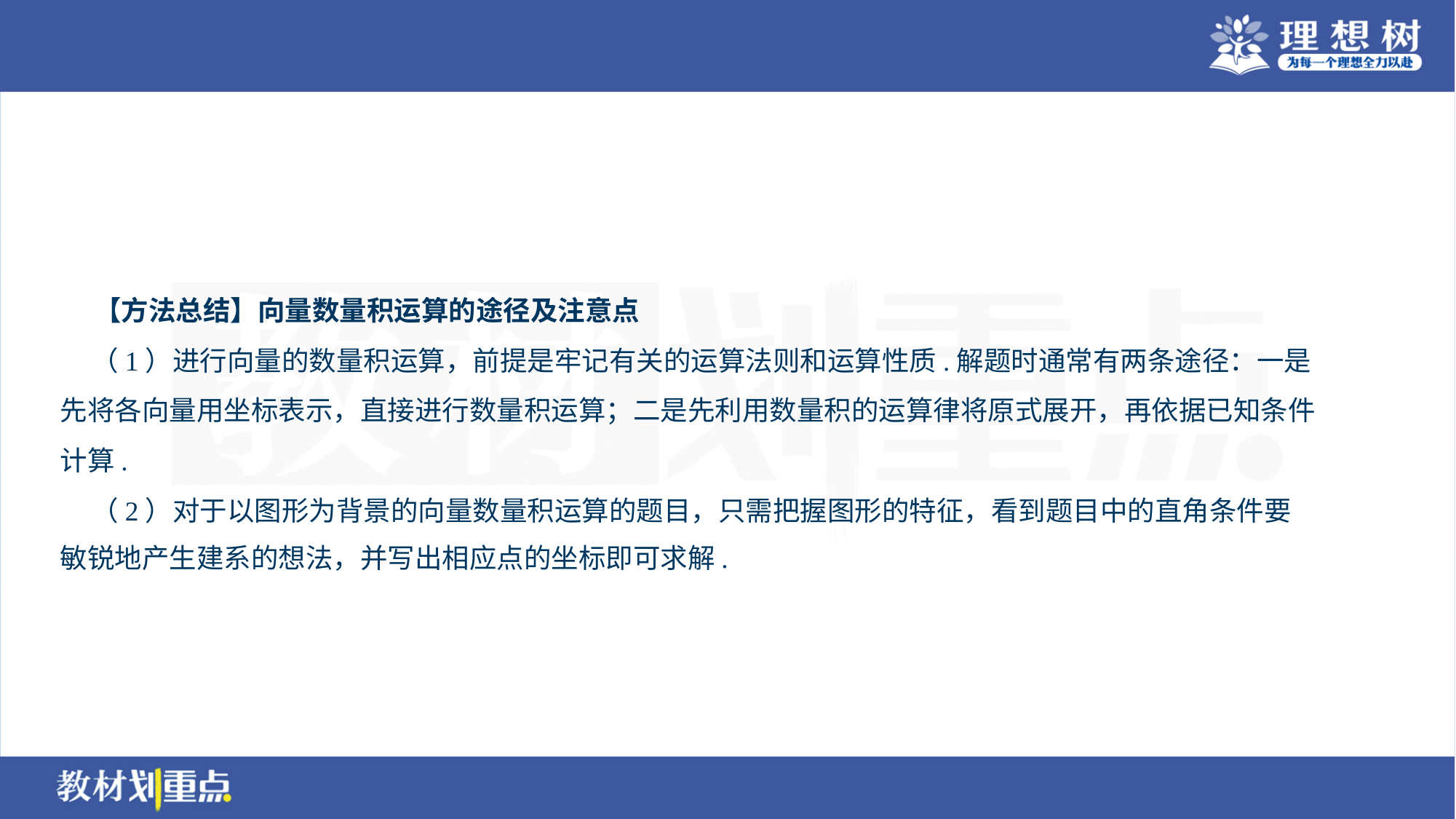

【方法总结】向量数量积运算的途径及注意点
    （1）进行向量的数量积运算，前提是牢记有关的运算法则和运算性质.解题时通常有两条途径：一是
先将各向量用坐标表示，直接进行数量积运算；二是先利用数量积的运算律将原式展开，再依据已知条件
计算.
    （2）对于以图形为背景的向量数量积运算的题目，只需把握图形的特征，看到题目中的直角条件要
敏锐地产生建系的想法，并写出相应点的坐标即可求解.